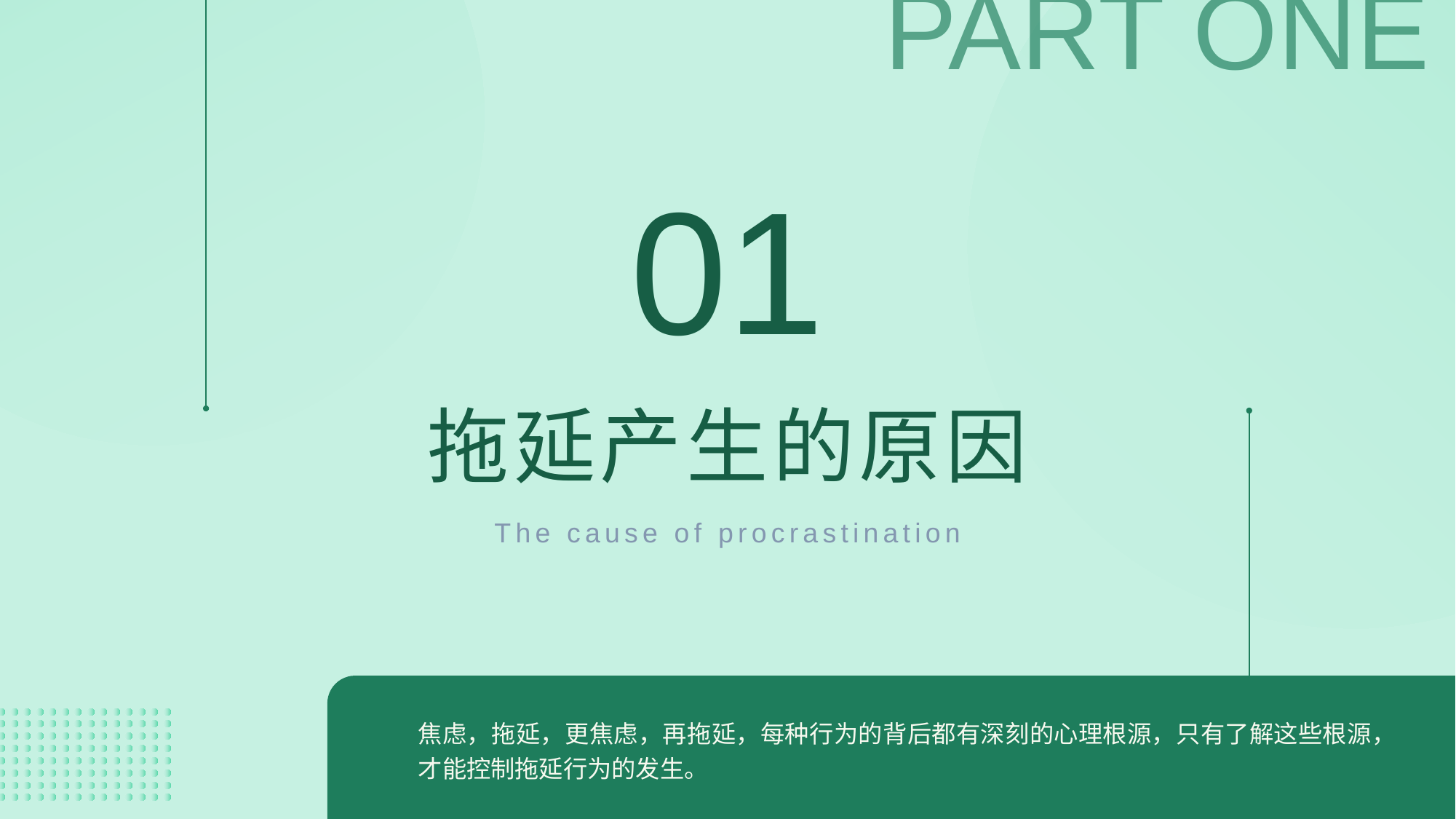

PART ONE
01
拖延产生的原因
The cause of procrastination

焦虑，拖延，更焦虑，再拖延，每种行为的背后都有深刻的心理根源，只有了解这些根源，才能控制拖延行为的发生。